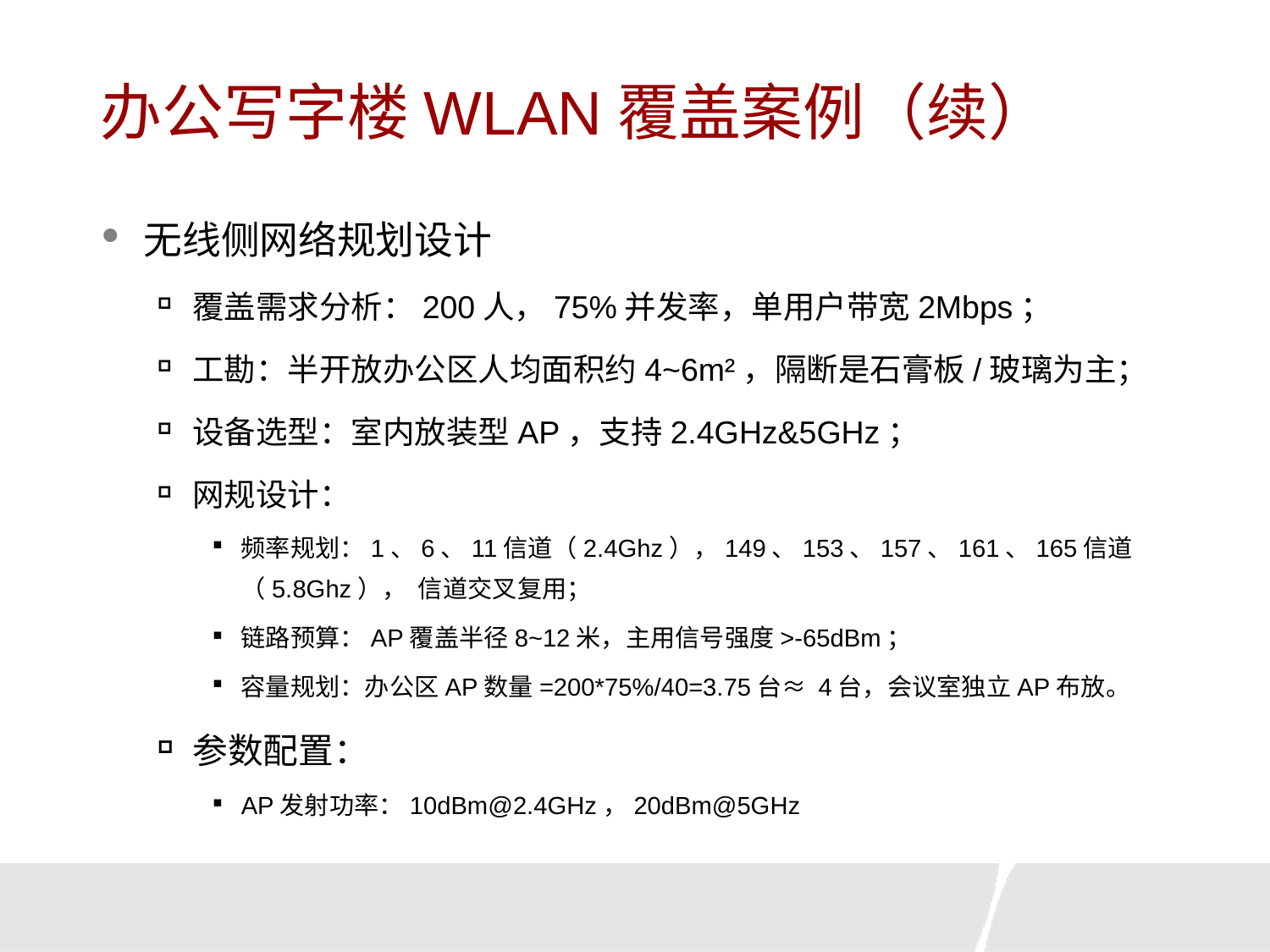

# 办公写字楼WLAN覆盖案例（续）
无线侧网络规划设计
覆盖需求分析：200人，75%并发率，单用户带宽2Mbps；
工勘：半开放办公区人均面积约4~6m²，隔断是石膏板/玻璃为主；
设备选型：室内放装型AP，支持2.4GHz&5GHz；
网规设计：
频率规划：1、6、11信道（2.4Ghz），149、153、157、161、165信道（5.8Ghz），  信道交叉复用；
链路预算：AP覆盖半径8~12米，主用信号强度>-65dBm；
容量规划：办公区AP数量=200*75%/40=3.75台≈ 4台，会议室独立AP布放。
参数配置：
AP发射功率：10dBm@2.4GHz，20dBm@5GHz